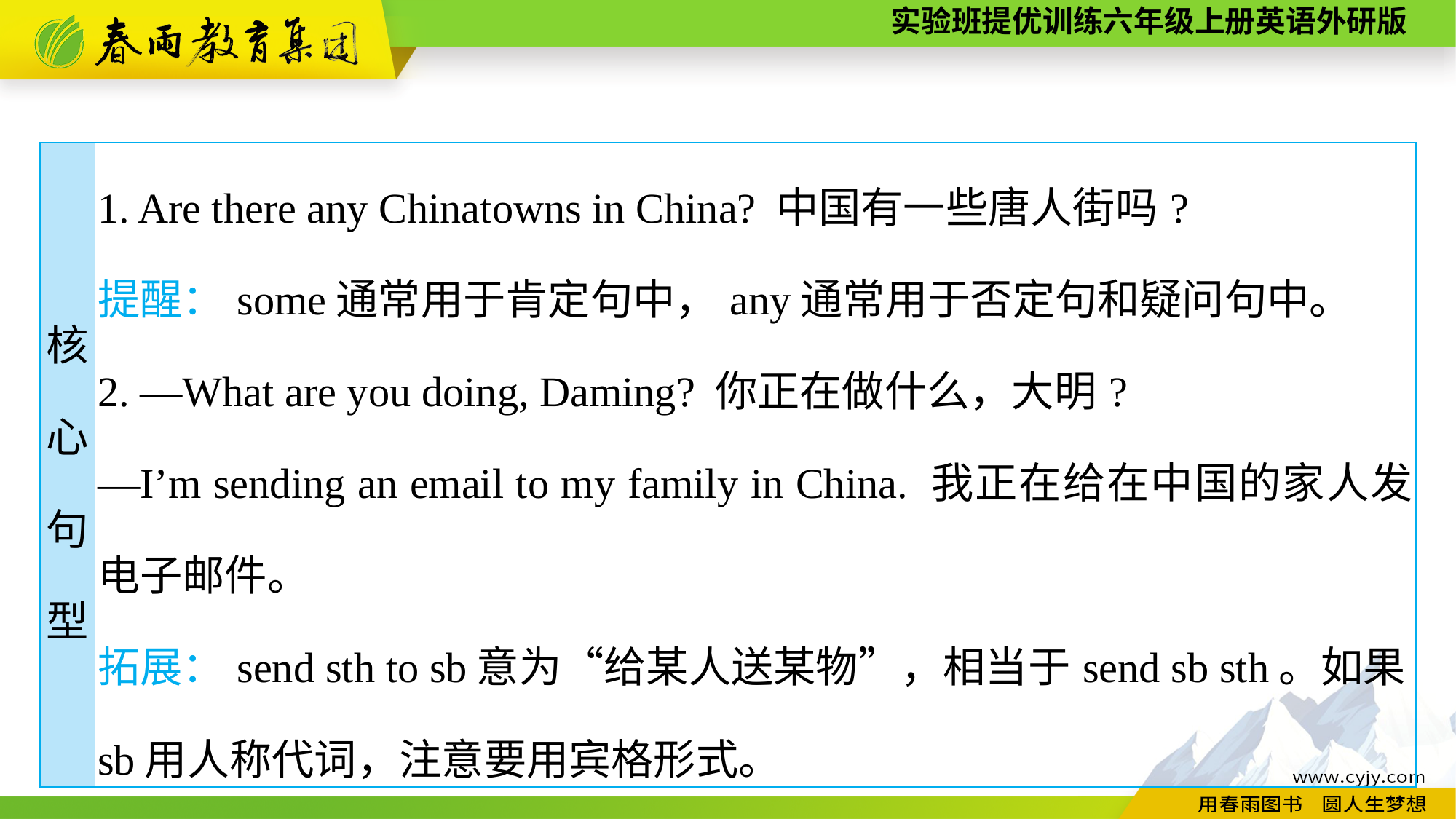

| 核 心 句 型 | 1. Are there any Chinatowns in China? 中国有一些唐人街吗? 提醒：some通常用于肯定句中，any通常用于否定句和疑问句中。 2. —What are you doing, Daming? 你正在做什么，大明? —I’m sending an email to my family in China. 我正在给在中国的家人发电子邮件。 拓展：send sth to sb意为“给某人送某物”，相当于send sb sth。如果sb用人称代词，注意要用宾格形式。 |
| --- | --- |